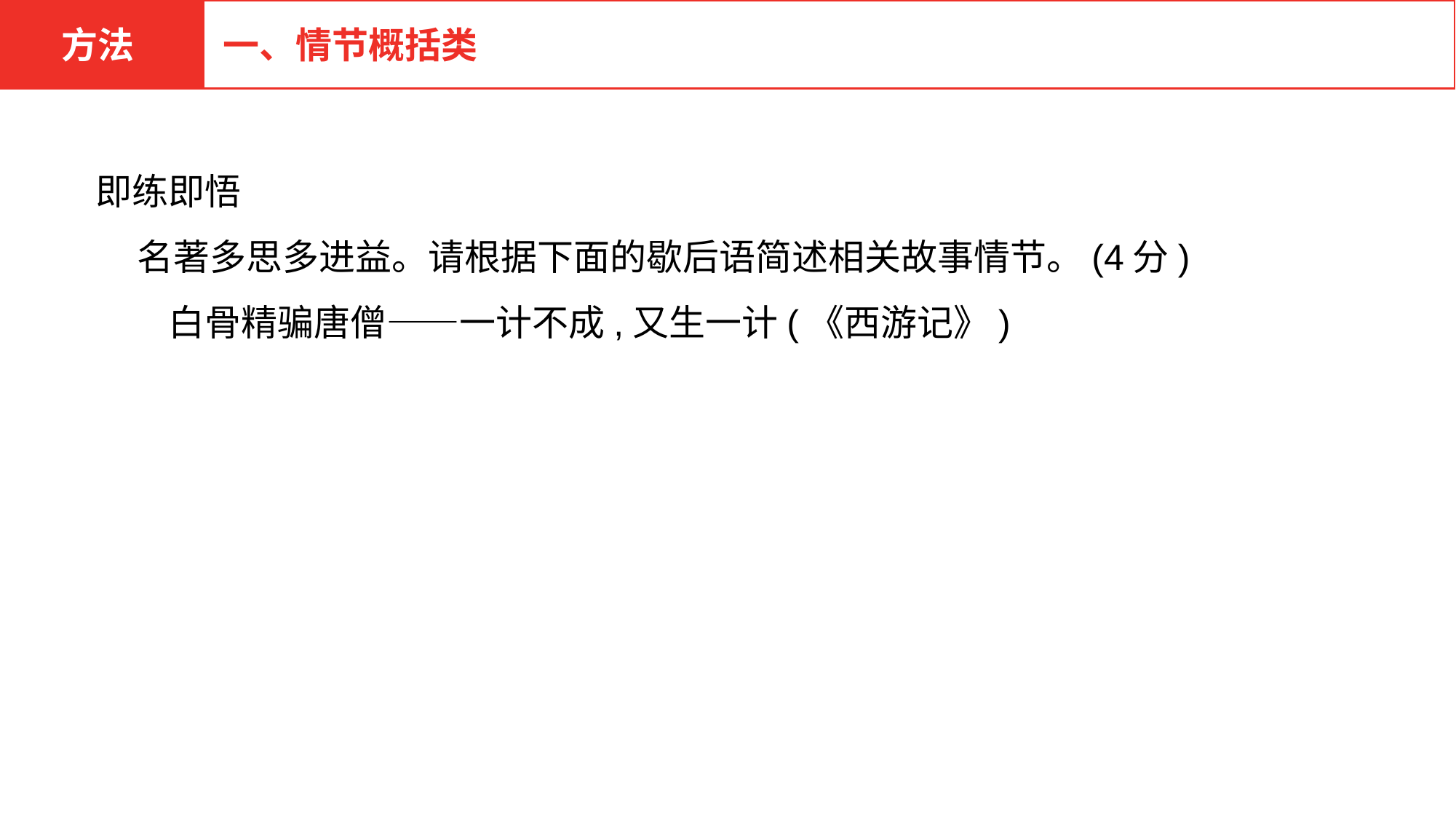

方法
一、情节概括类
即练即悟
    名著多思多进益。请根据下面的歇后语简述相关故事情节。(4分)
　　白骨精骗唐僧——一计不成,又生一计(《西游记》)